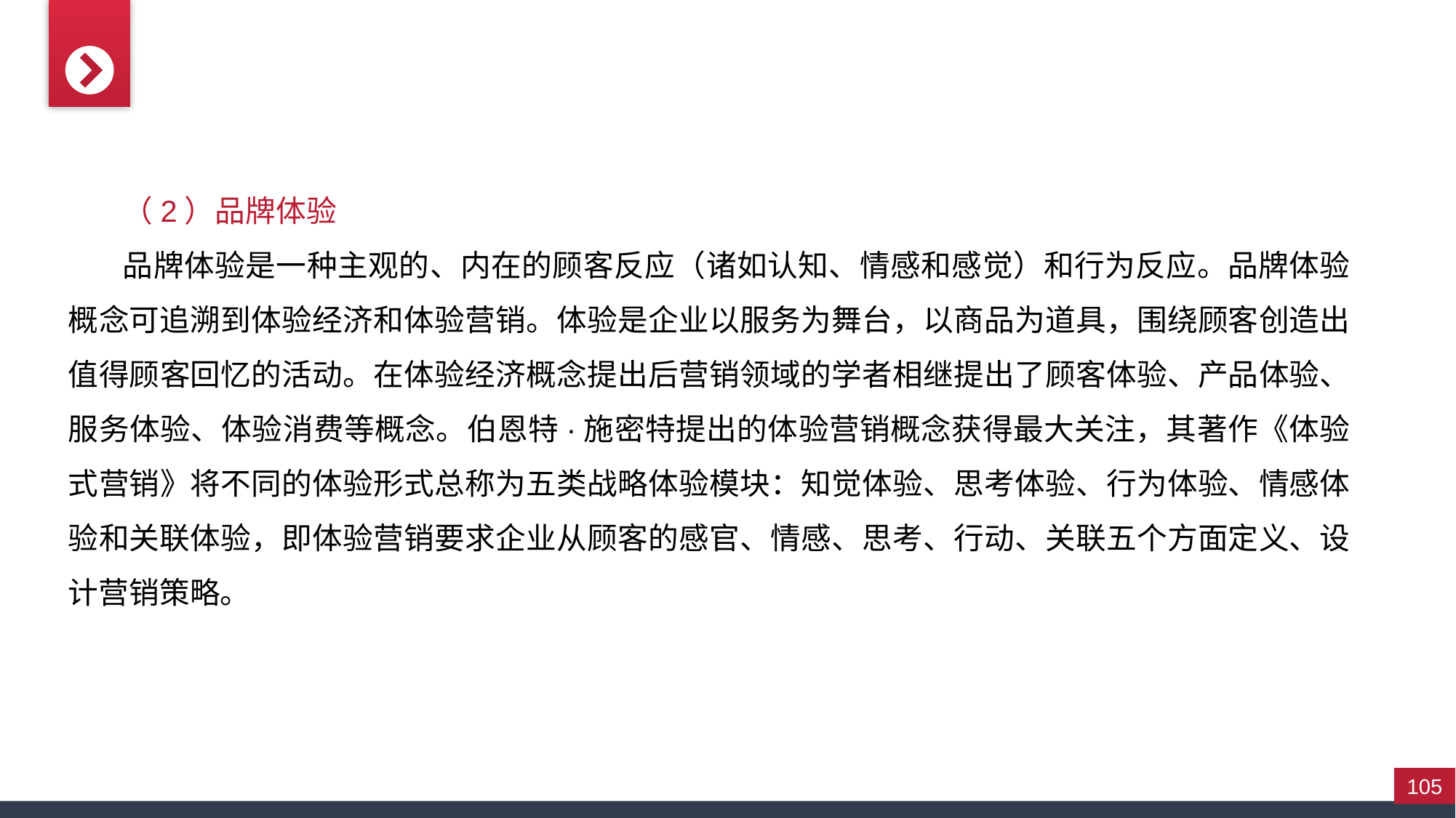

（2）品牌体验
品牌体验是一种主观的、内在的顾客反应（诸如认知、情感和感觉）和行为反应。品牌体验概念可追溯到体验经济和体验营销。体验是企业以服务为舞台，以商品为道具，围绕顾客创造出值得顾客回忆的活动。在体验经济概念提出后营销领域的学者相继提出了顾客体验、产品体验、服务体验、体验消费等概念。伯恩特·施密特提出的体验营销概念获得最大关注，其著作《体验式营销》将不同的体验形式总称为五类战略体验模块：知觉体验、思考体验、行为体验、情感体验和关联体验，即体验营销要求企业从顾客的感官、情感、思考、行动、关联五个方面定义、设计营销策略。